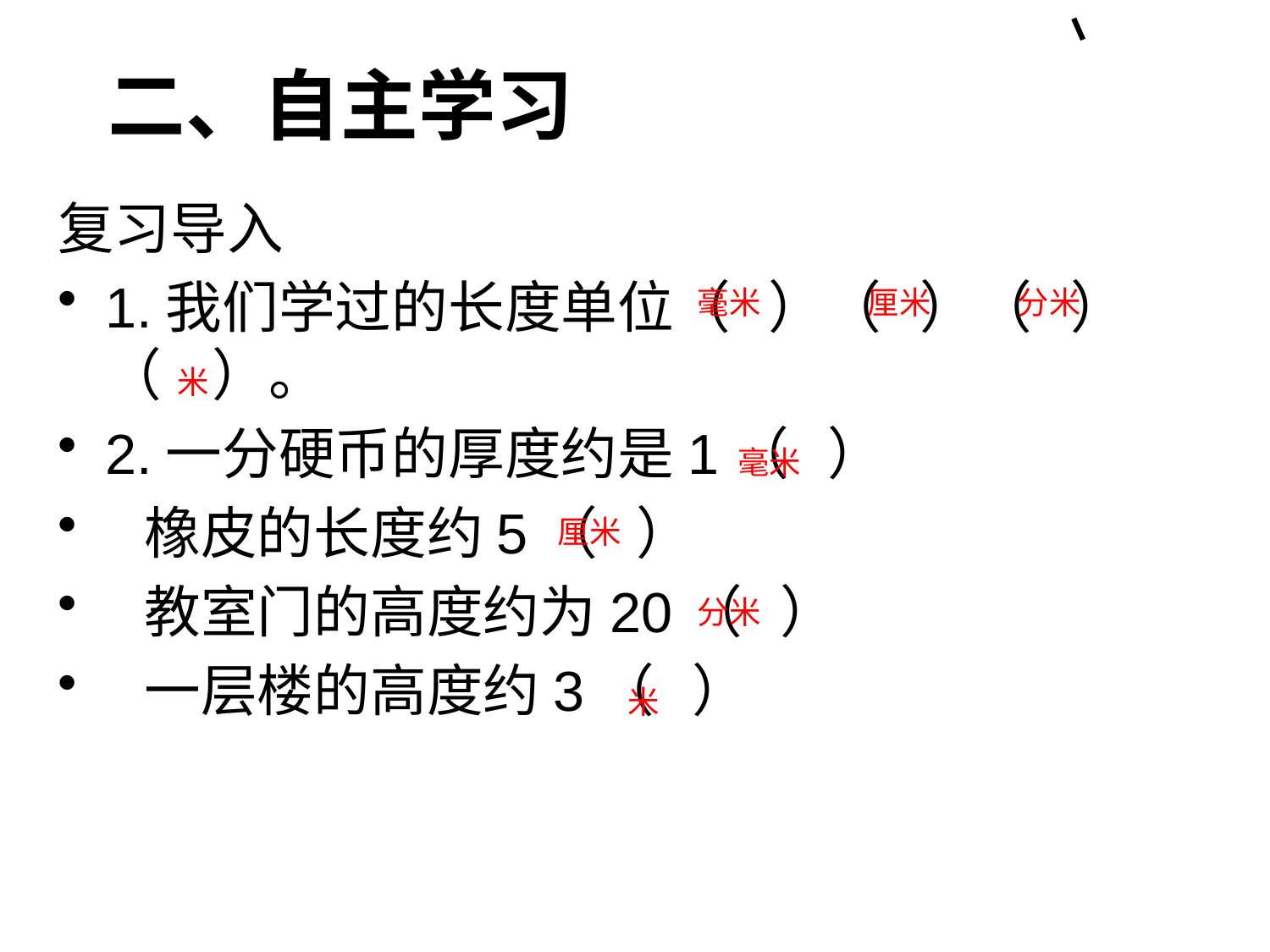

# 二、自主学习
复习导入
1.我们学过的长度单位（   ）（   ）（   ）（    ）。
2.一分硬币的厚度约是1（   ）
  橡皮的长度约5（   ）
  教室门的高度约为20（   ）
  一层楼的高度约3（   ）
毫米
厘米
分米
米
毫米
厘米
分米
米